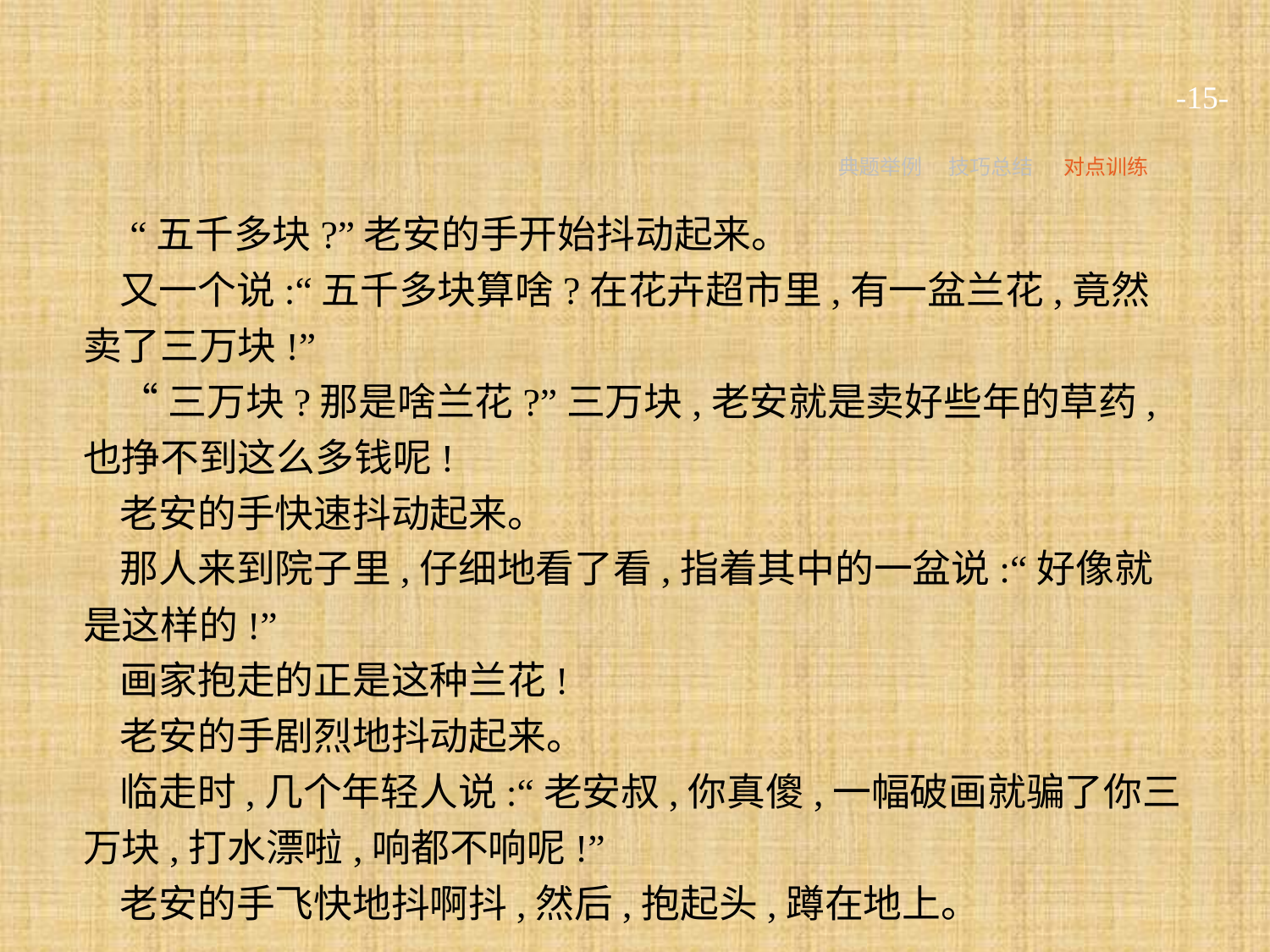

-15-
典题举例
技巧总结
对点训练
 “五千多块?”老安的手开始抖动起来。
又一个说:“五千多块算啥?在花卉超市里,有一盆兰花,竟然卖了三万块!”
“三万块?那是啥兰花?”三万块,老安就是卖好些年的草药,也挣不到这么多钱呢!
老安的手快速抖动起来。
那人来到院子里,仔细地看了看,指着其中的一盆说:“好像就是这样的!”
画家抱走的正是这种兰花!
老安的手剧烈地抖动起来。
临走时,几个年轻人说:“老安叔,你真傻,一幅破画就骗了你三万块,打水漂啦,响都不响呢!”
老安的手飞快地抖啊抖,然后,抱起头,蹲在地上。